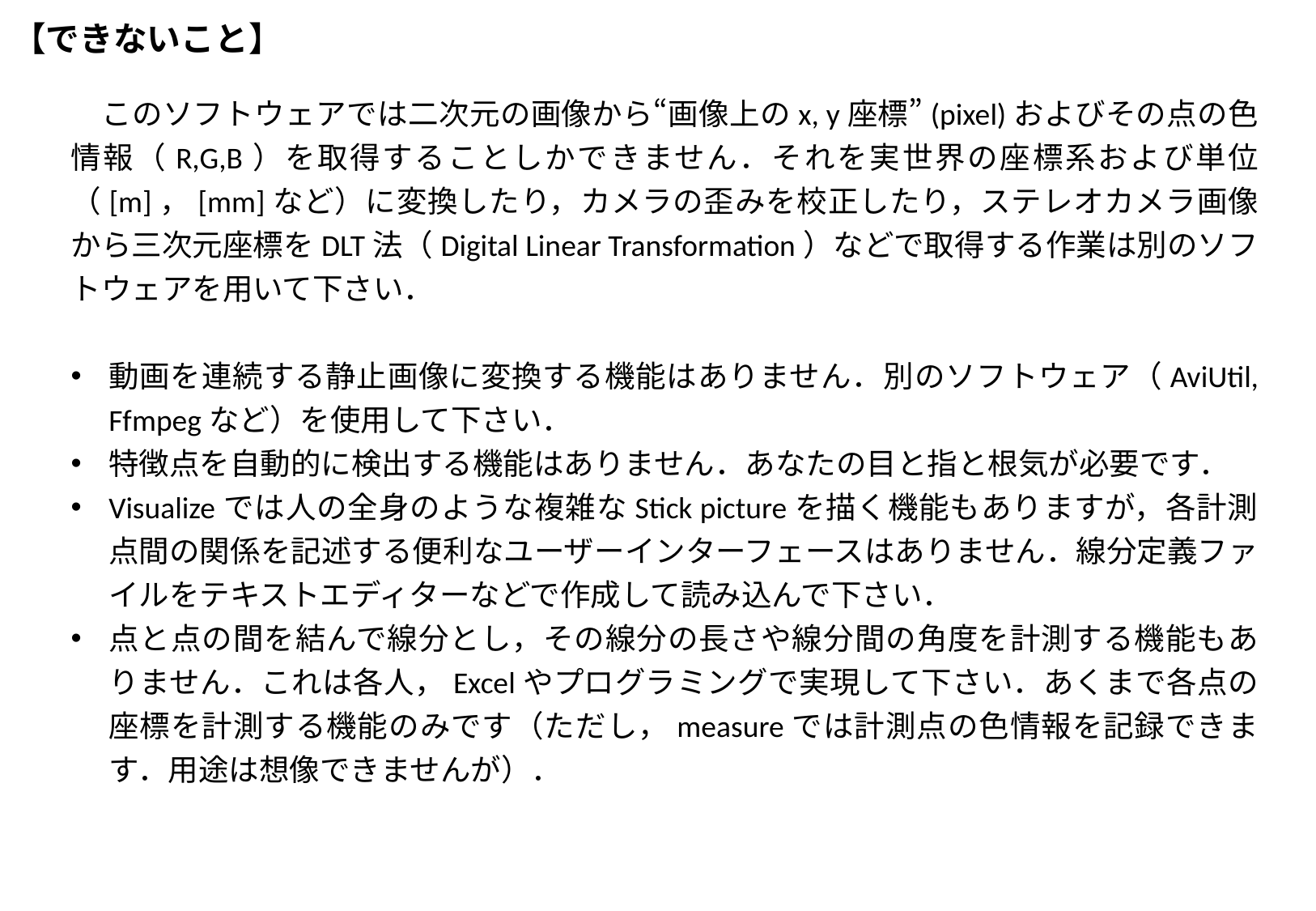

# 【できないこと】
　このソフトウェアでは二次元の画像から“画像上のx, y座標”(pixel)およびその点の色情報（R,G,B）を取得することしかできません．それを実世界の座標系および単位（[m]，[mm]など）に変換したり，カメラの歪みを校正したり，ステレオカメラ画像から三次元座標をDLT法（Digital Linear Transformation）などで取得する作業は別のソフトウェアを用いて下さい．

動画を連続する静止画像に変換する機能はありません．別のソフトウェア（AviUtil, Ffmpegなど）を使用して下さい．
特徴点を自動的に検出する機能はありません．あなたの目と指と根気が必要です．
Visualizeでは人の全身のような複雑なStick pictureを描く機能もありますが，各計測点間の関係を記述する便利なユーザーインターフェースはありません．線分定義ファイルをテキストエディターなどで作成して読み込んで下さい．
点と点の間を結んで線分とし，その線分の長さや線分間の角度を計測する機能もありません．これは各人，Excelやプログラミングで実現して下さい．あくまで各点の座標を計測する機能のみです（ただし，measureでは計測点の色情報を記録できます．用途は想像できませんが）．